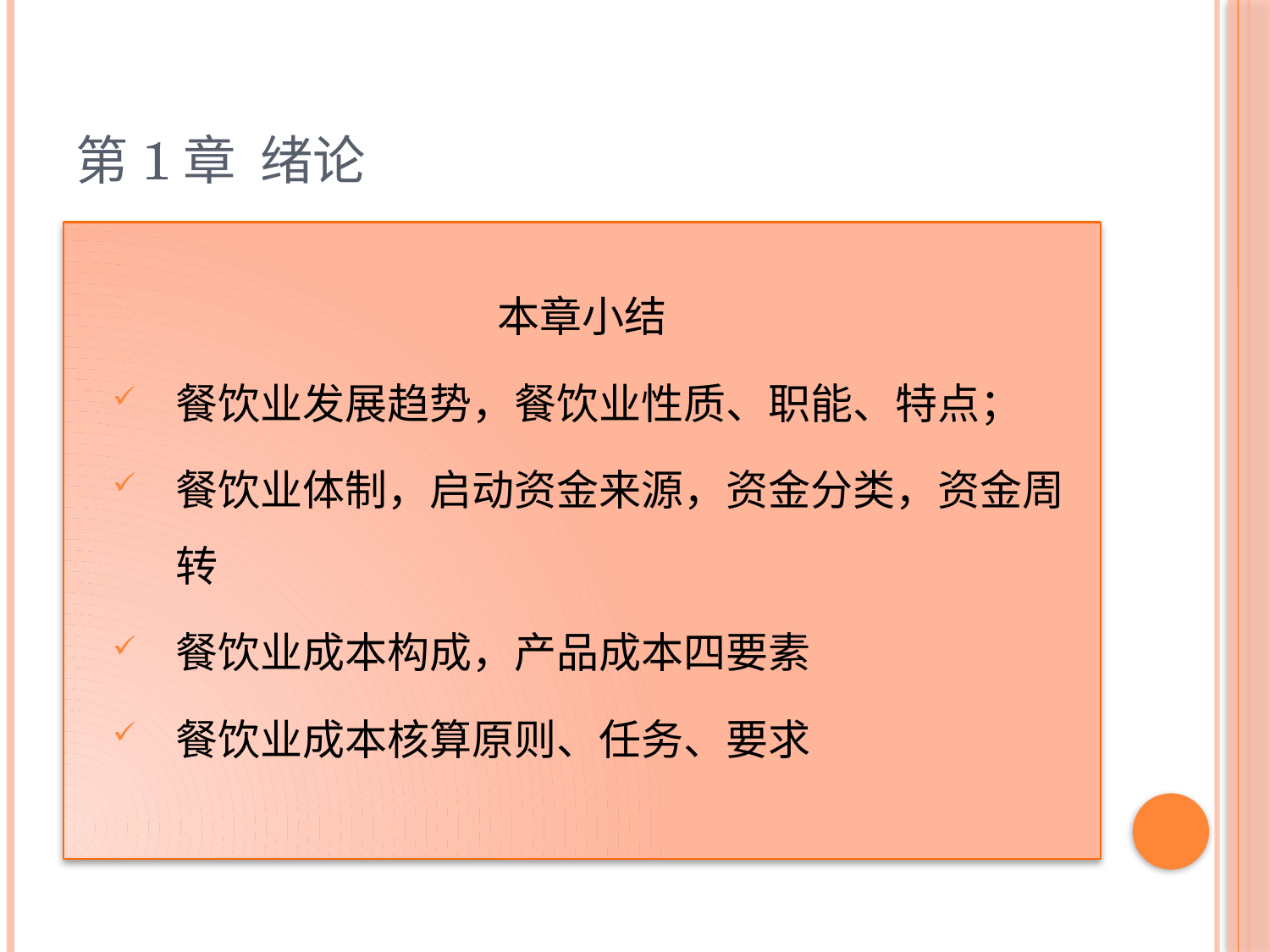

# 第1章  绪论

本章小结
餐饮业发展趋势，餐饮业性质、职能、特点；
餐饮业体制，启动资金来源，资金分类，资金周转
餐饮业成本构成，产品成本四要素
餐饮业成本核算原则、任务、要求